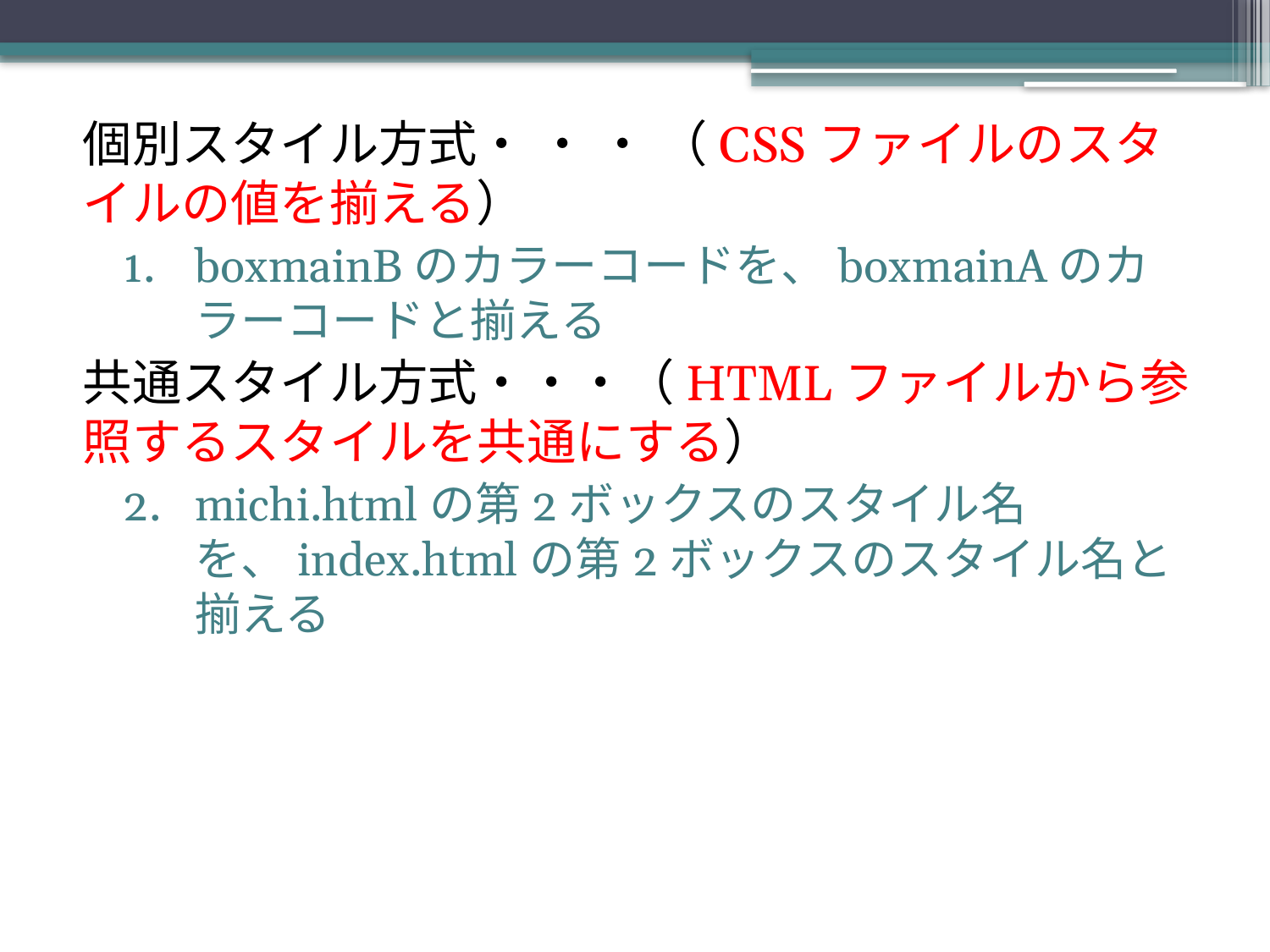

個別スタイル方式・ ・ ・ （CSSファイルのスタイルの値を揃える）
boxmainBのカラーコードを、boxmainAのカラーコードと揃える
共通スタイル方式・・・（HTMLファイルから参照するスタイルを共通にする）
michi.htmlの第2ボックスのスタイル名を、index.htmlの第2ボックスのスタイル名と揃える